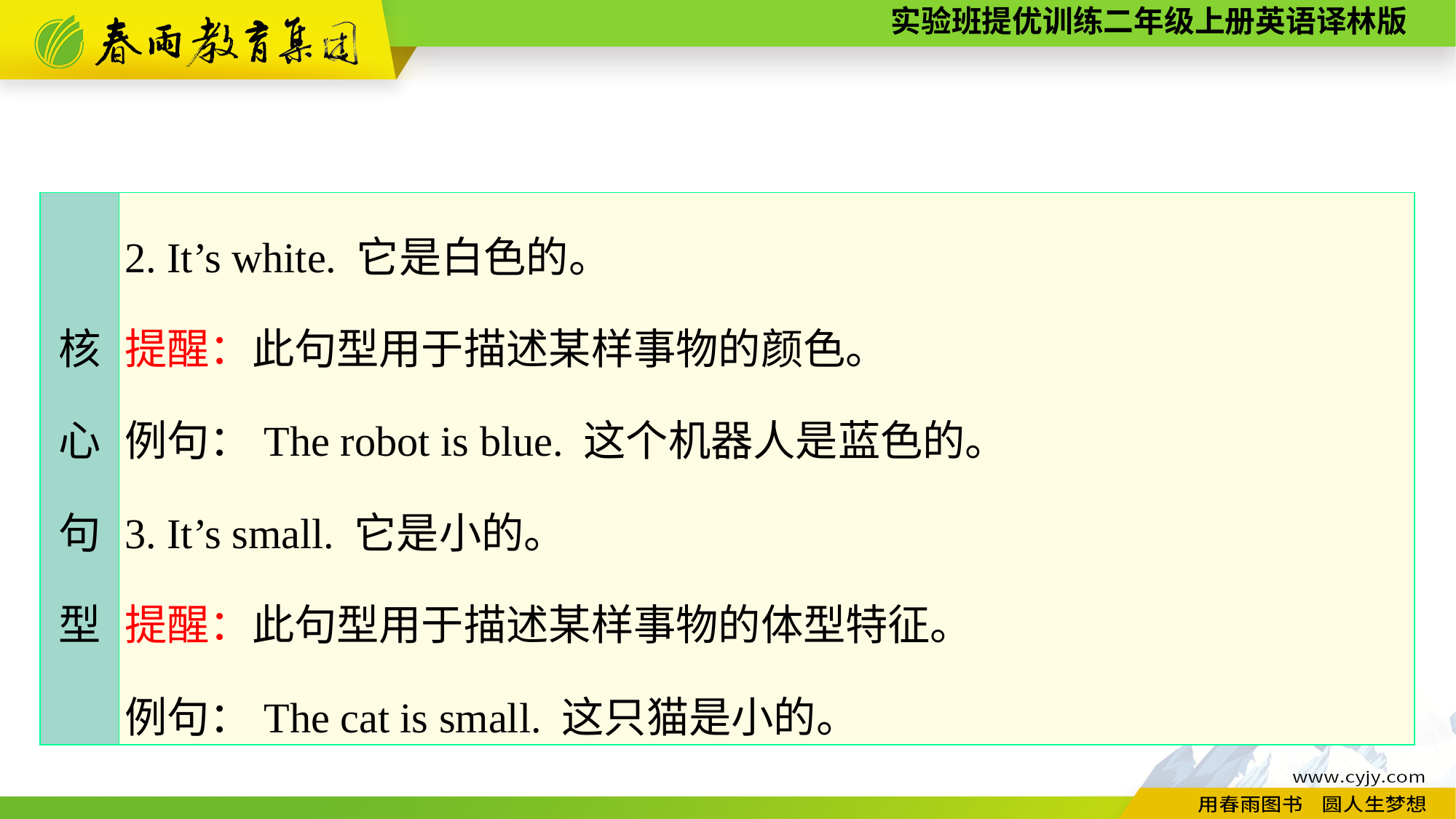

| 核 心 句 型 | 2. It’s white. 它是白色的。 提醒：此句型用于描述某样事物的颜色。 例句：The robot is blue. 这个机器人是蓝色的。 3. It’s small. 它是小的。 提醒：此句型用于描述某样事物的体型特征。 例句：The cat is small. 这只猫是小的。 |
| --- | --- |